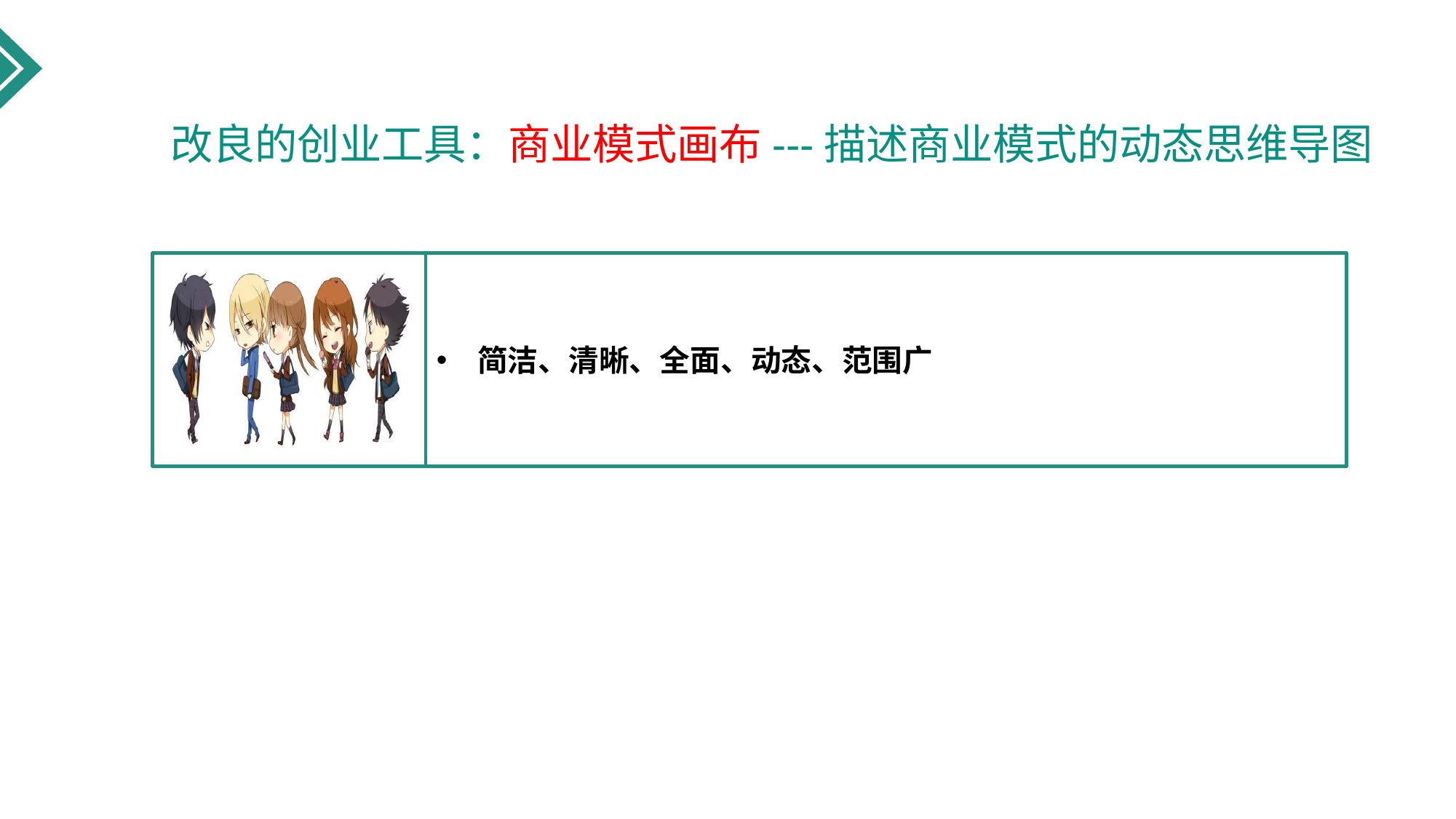

改良的创业工具：商业模式画布---描述商业模式的动态思维导图

简洁、清晰、全面、动态、范围广